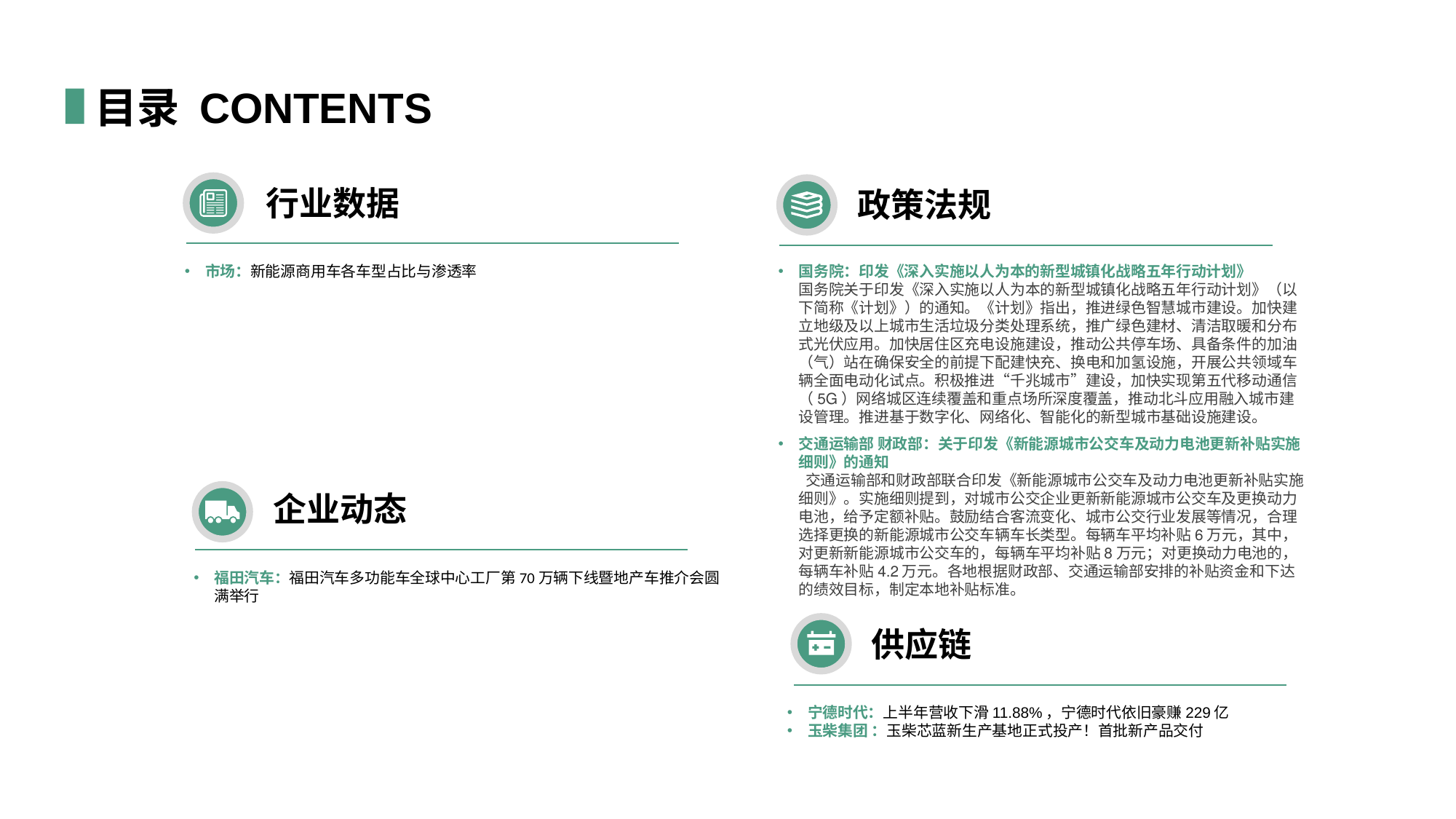

目录 CONTENTS

行业数据
政策法规
市场：新能源商用车各车型占比与渗透率
国务院：印发《深入实施以人为本的新型城镇化战略五年行动计划》                国务院关于印发《深入实施以人为本的新型城镇化战略五年行动计划》（以下简称《计划》）的通知。《计划》指出，推进绿色智慧城市建设。加快建立地级及以上城市生活垃圾分类处理系统，推广绿色建材、清洁取暖和分布式光伏应用。加快居住区充电设施建设，推动公共停车场、具备条件的加油（气）站在确保安全的前提下配建快充、换电和加氢设施，开展公共领域车辆全面电动化试点。积极推进“千兆城市”建设，加快实现第五代移动通信（5G）网络城区连续覆盖和重点场所深度覆盖，推动北斗应用融入城市建设管理。推进基于数字化、网络化、智能化的新型城市基础设施建设。
交通运输部 财政部：关于印发《新能源城市公交车及动力电池更新补贴实施细则》的通知                                                                                                                           交通运输部和财政部联合印发《新能源城市公交车及动力电池更新补贴实施细则》。实施细则提到，对城市公交企业更新新能源城市公交车及更换动力电池，给予定额补贴。鼓励结合客流变化、城市公交行业发展等情况，合理选择更换的新能源城市公交车辆车长类型。每辆车平均补贴6万元，其中，对更新新能源城市公交车的，每辆车平均补贴8万元；对更换动力电池的，每辆车补贴4.2万元。各地根据财政部、交通运输部安排的补贴资金和下达的绩效目标，制定本地补贴标准。

企业动态

福田汽车：福田汽车多功能车全球中心工厂第70万辆下线暨地产车推介会圆满举行

供应链

宁德时代：上半年营收下滑11.88%，宁德时代依旧豪赚229亿
玉柴集团 ：玉柴芯蓝新生产基地正式投产！首批新产品交付